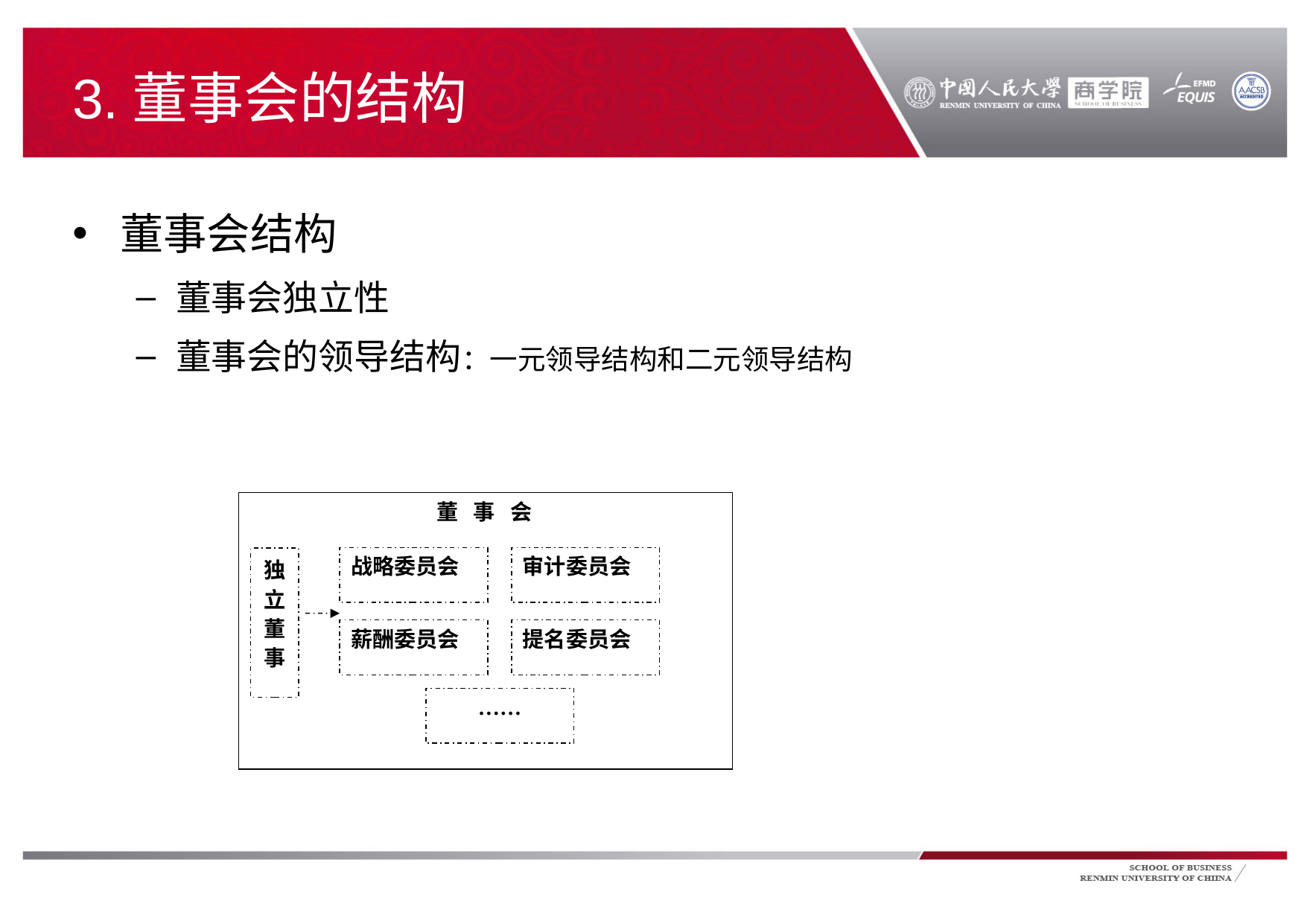

# 3.董事会的结构
董事会结构
董事会独立性
董事会的领导结构：一元领导结构和二元领导结构

董   事   会
战略委员会
审计委员会
独立董事
薪酬委员会
提名委员会
……